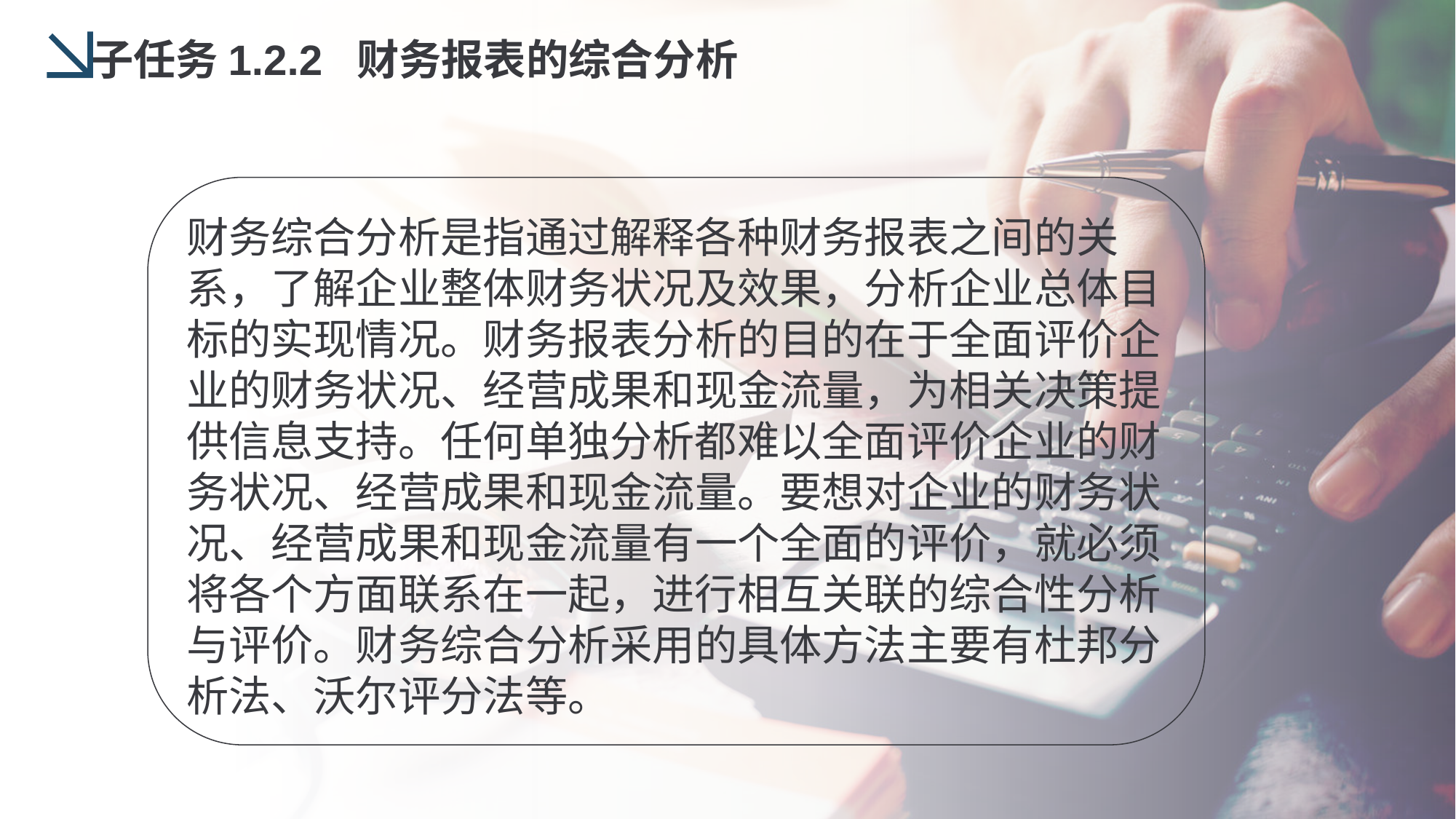

子任务1.2.2  财务报表的综合分析

财务综合分析是指通过解释各种财务报表之间的关系，了解企业整体财务状况及效果，分析企业总体目标的实现情况。财务报表分析的目的在于全面评价企业的财务状况、经营成果和现金流量，为相关决策提供信息支持。任何单独分析都难以全面评价企业的财务状况、经营成果和现金流量。要想对企业的财务状况、经营成果和现金流量有一个全面的评价，就必须将各个方面联系在一起，进行相互关联的综合性分析与评价。财务综合分析采用的具体方法主要有杜邦分析法、沃尔评分法等。